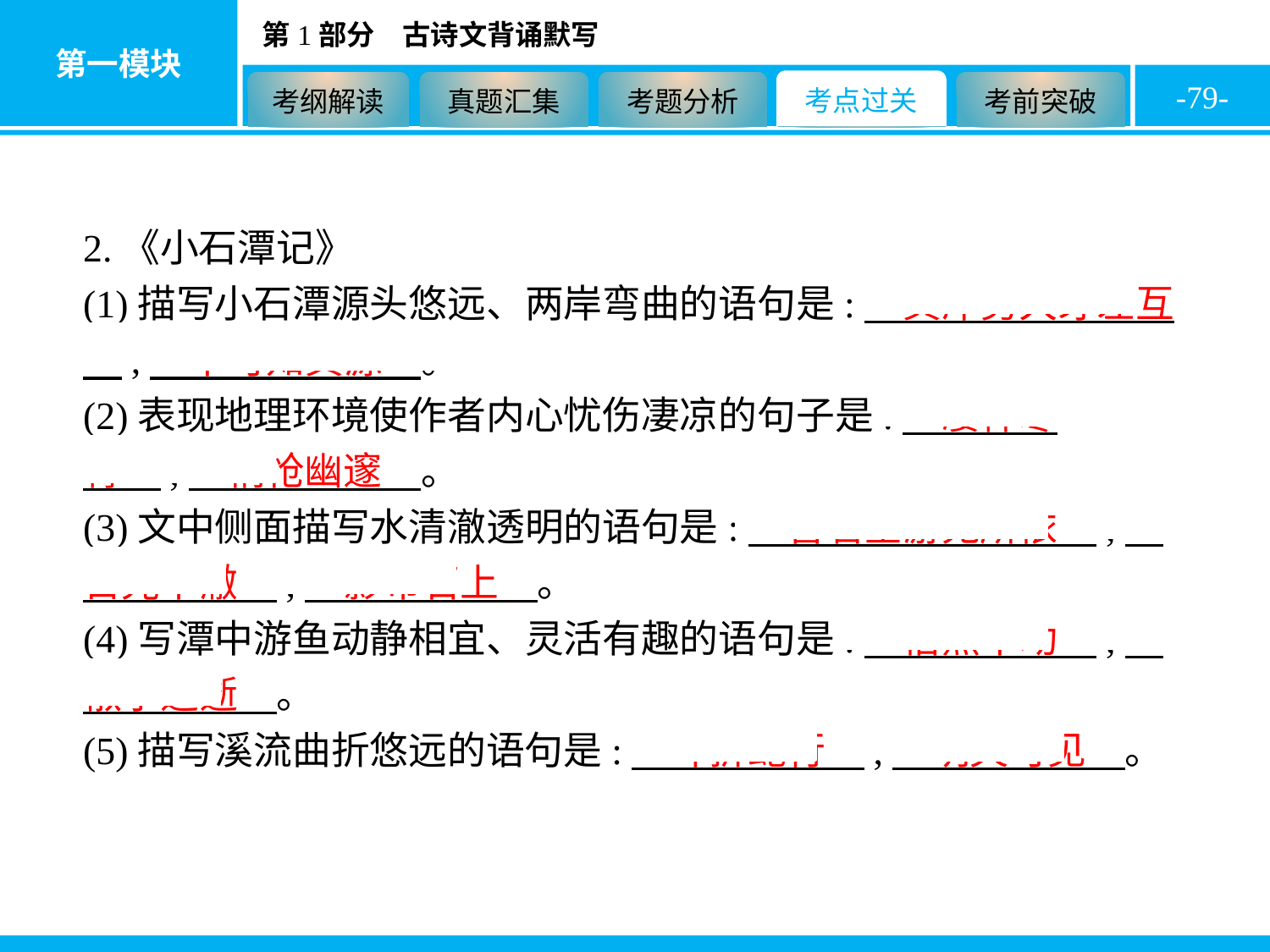

-79-
2.《小石潭记》
(1)描写小石潭源头悠远、两岸弯曲的语句是:　其岸势犬牙差互　,　不可知其源　。
(2)表现地理环境使作者内心忧伤凄凉的句子是:　凄神寒骨　,　悄怆幽邃　。
(3)文中侧面描写水清澈透明的语句是:　皆若空游无所依　,　日光下澈　,　影布石上　。
(4)写潭中游鱼动静相宜、灵活有趣的语句是:　佁然不动　,　俶尔远逝　。
(5)描写溪流曲折悠远的语句是:　斗折蛇行　,　明灭可见　。